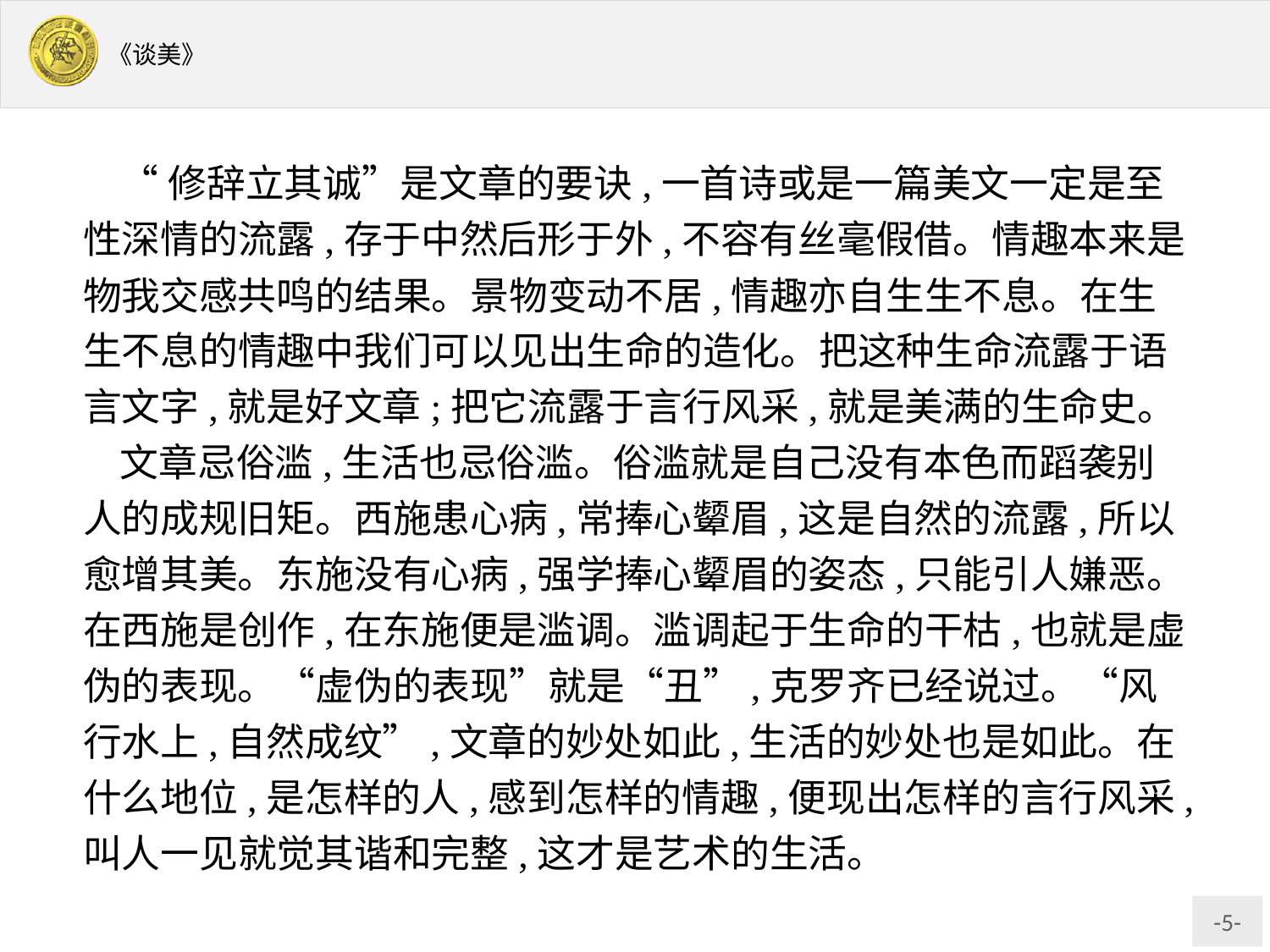

“修辞立其诚”是文章的要诀,一首诗或是一篇美文一定是至性深情的流露,存于中然后形于外,不容有丝毫假借。情趣本来是物我交感共鸣的结果。景物变动不居,情趣亦自生生不息。在生生不息的情趣中我们可以见出生命的造化。把这种生命流露于语言文字,就是好文章;把它流露于言行风采,就是美满的生命史。
文章忌俗滥,生活也忌俗滥。俗滥就是自己没有本色而蹈袭别人的成规旧矩。西施患心病,常捧心颦眉,这是自然的流露,所以愈增其美。东施没有心病,强学捧心颦眉的姿态,只能引人嫌恶。在西施是创作,在东施便是滥调。滥调起于生命的干枯,也就是虚伪的表现。“虚伪的表现”就是“丑”,克罗齐已经说过。“风行水上,自然成纹”,文章的妙处如此,生活的妙处也是如此。在什么地位,是怎样的人,感到怎样的情趣,便现出怎样的言行风采,叫人一见就觉其谐和完整,这才是艺术的生活。